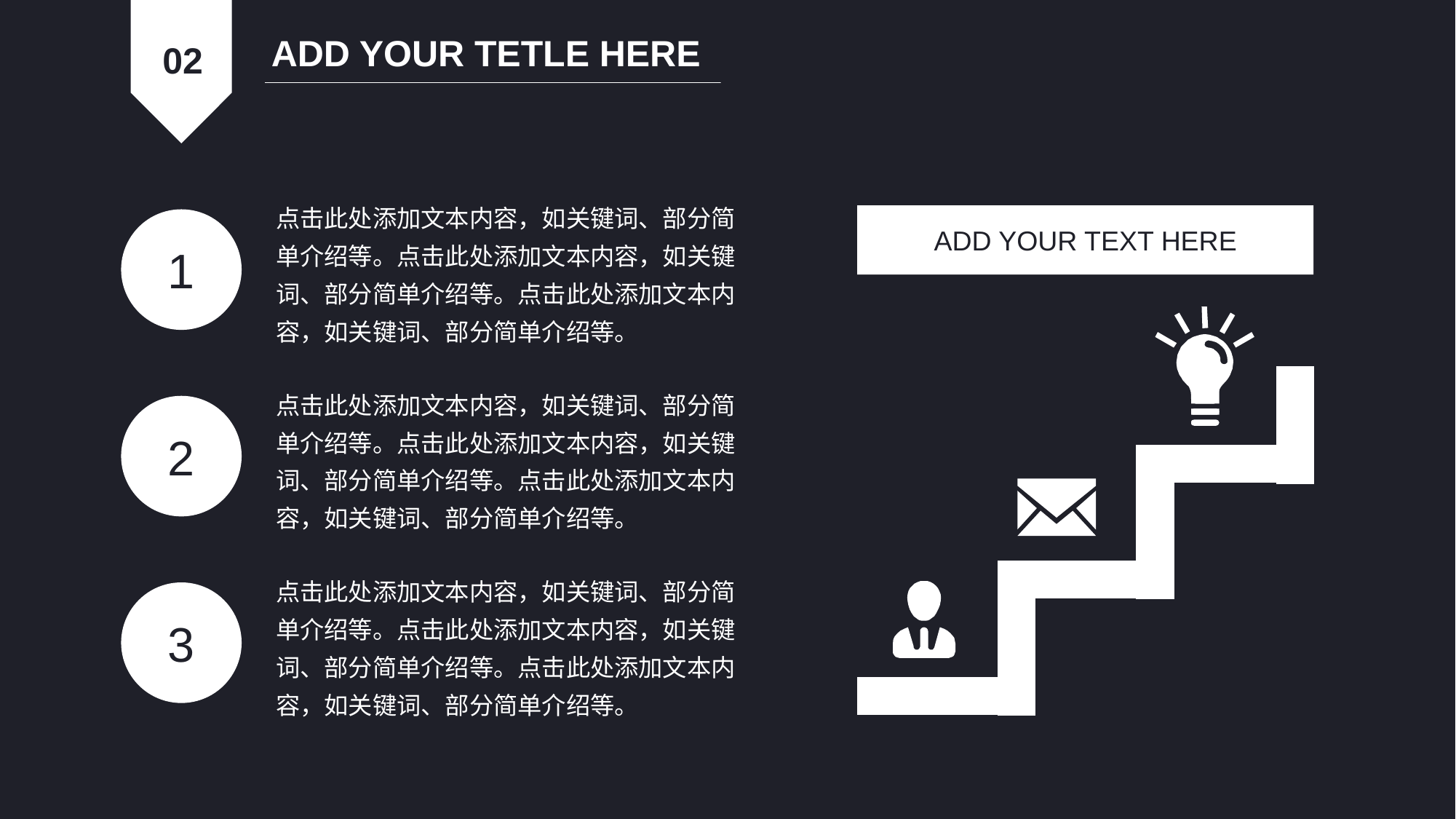

ADD YOUR TETLE HERE
02
点击此处添加文本内容，如关键词、部分简单介绍等。点击此处添加文本内容，如关键词、部分简单介绍等。点击此处添加文本内容，如关键词、部分简单介绍等。
ADD YOUR TEXT HERE
1

点击此处添加文本内容，如关键词、部分简单介绍等。点击此处添加文本内容，如关键词、部分简单介绍等。点击此处添加文本内容，如关键词、部分简单介绍等。
2

点击此处添加文本内容，如关键词、部分简单介绍等。点击此处添加文本内容，如关键词、部分简单介绍等。点击此处添加文本内容，如关键词、部分简单介绍等。

3